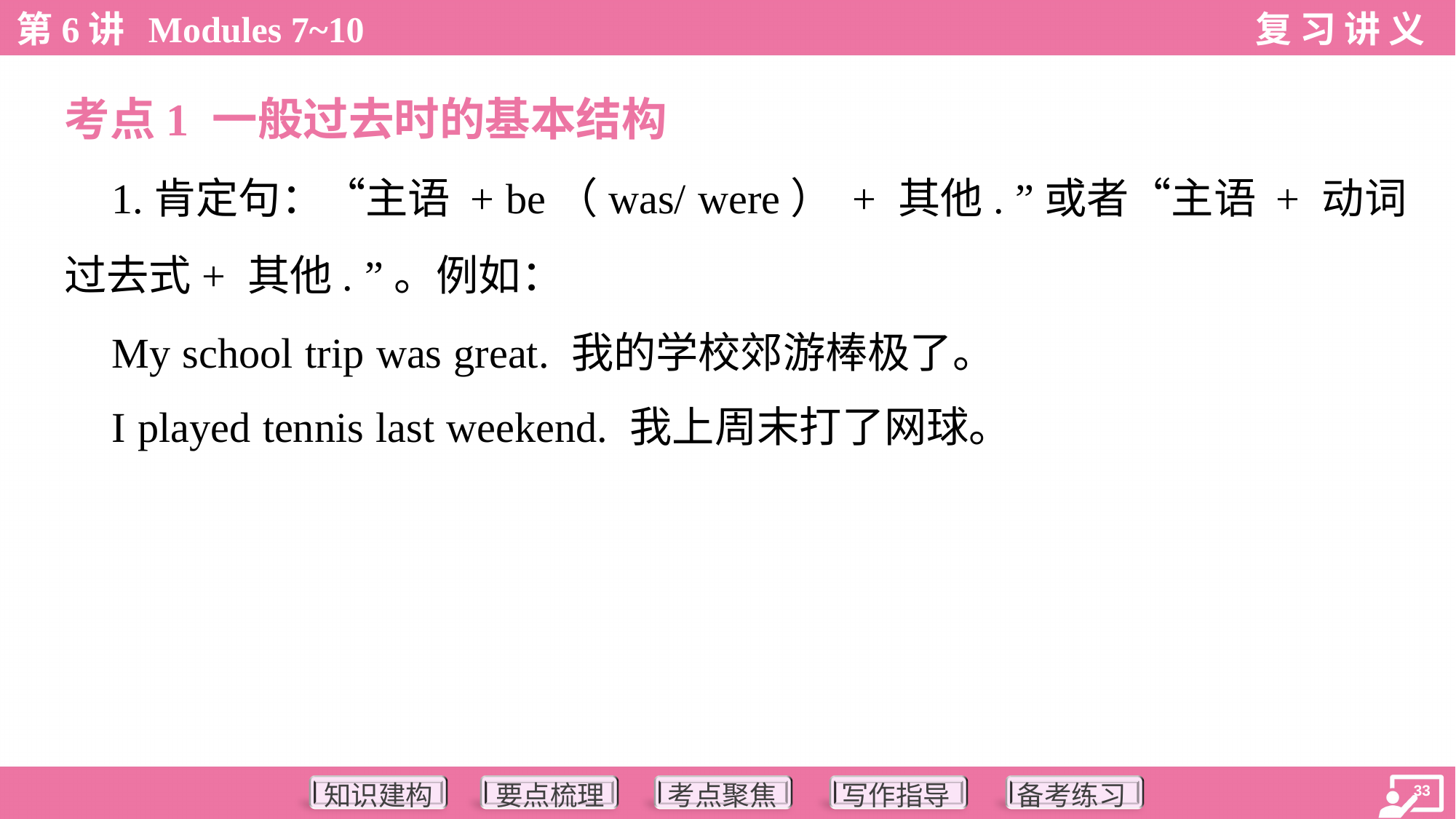

考点1 一般过去时的基本结构
    1.肯定句：“主语 + be（was/ were） + 其他. ”或者“主语 + 动词
过去式+ 其他. ”。例如：
    My school trip was great. 我的学校郊游棒极了。
    I played tennis last weekend. 我上周末打了网球。